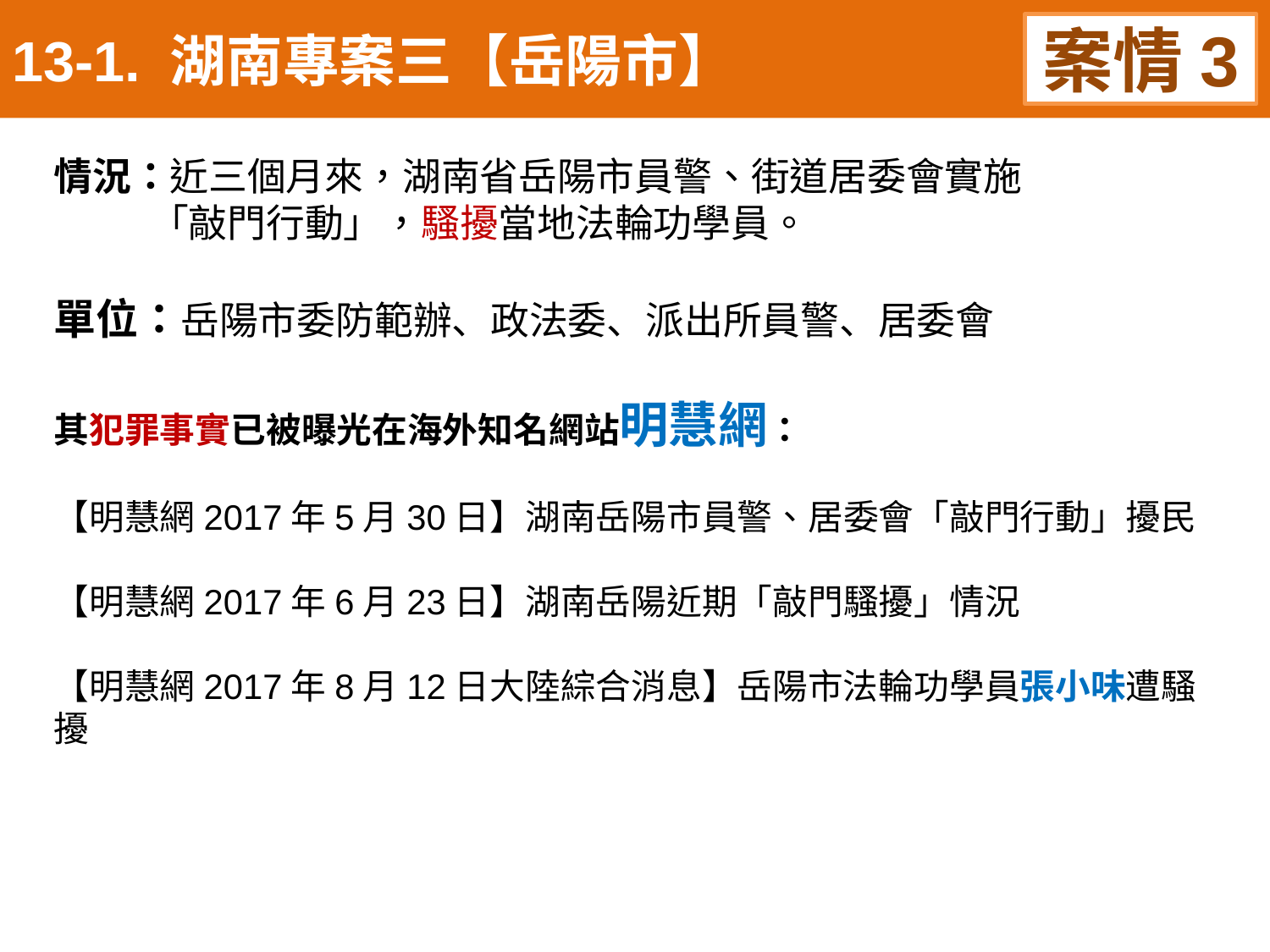

13-1. 湖南專案三【岳陽市】
案情3

情況：近三個月來，湖南省岳陽市員警、街道居委會實施
          「敲門行動」，騷擾當地法輪功學員。

單位：岳陽市委防範辦、政法委、派出所員警、居委會

其犯罪事實已被曝光在海外知名網站明慧網：

【明慧網2017年5月30日】湖南岳陽市員警、居委會「敲門行動」擾民

【明慧網2017年6月23日】湖南岳陽近期「敲門騷擾」情況

【明慧網2017年8月12日大陸綜合消息】岳陽市法輪功學員張小味遭騷擾